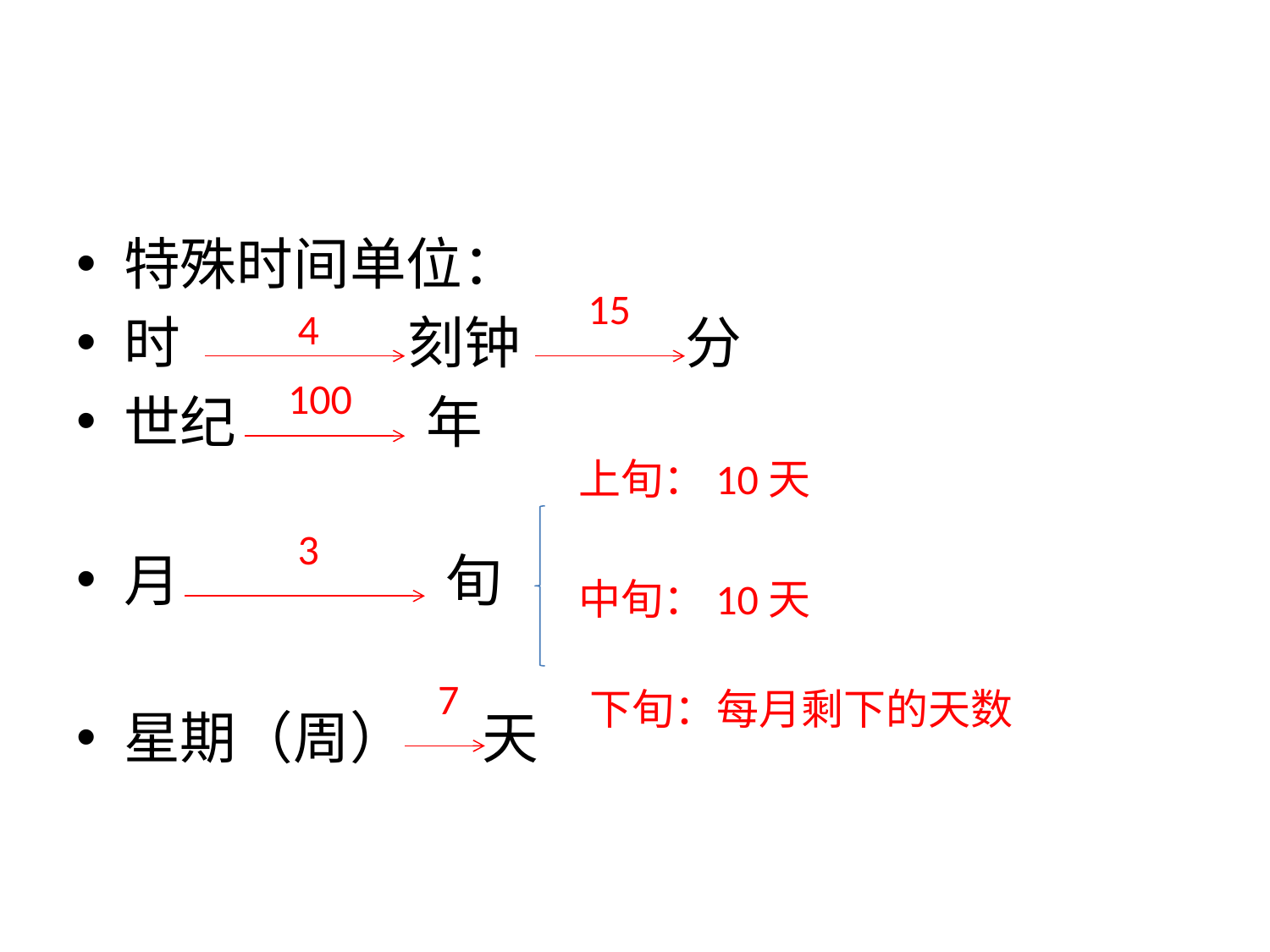

特殊时间单位：
时                  刻钟             分
世纪               年

月                     旬

星期（周）      天
15
4
100
上旬：10天

3
中旬：10天
7
下旬：每月剩下的天数